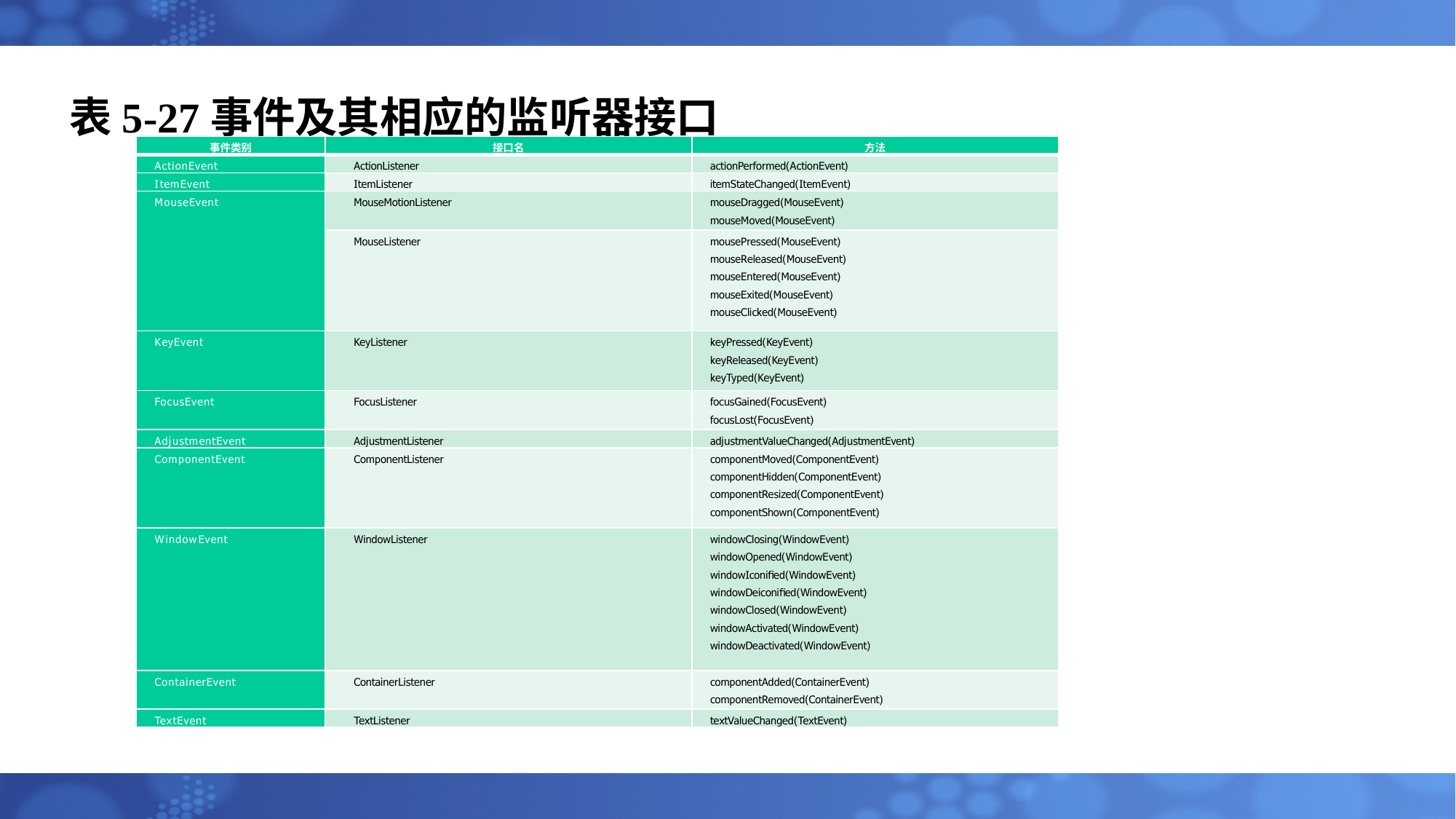

# 表5-27事件及其相应的监听器接口
| 事件类别 | 接口名 | 方法 |
| --- | --- | --- |
| ActionEvent | ActionListener | actionPerformed(ActionEvent) |
| ItemEvent | ItemListener | itemStateChanged(ItemEvent) |
| MouseEvent | MouseMotionListener | mouseDragged(MouseEvent) 　mouseMoved(MouseEvent) |
|  | MouseListener | mousePressed(MouseEvent) 　mouseReleased(MouseEvent) 　mouseEntered(MouseEvent) 　mouseExited(MouseEvent) 　mouseClicked(MouseEvent) |
| KeyEvent | KeyListener | keyPressed(KeyEvent) 　keyReleased(KeyEvent) 　keyTyped(KeyEvent) |
| FocusEvent | FocusListener | focusGained(FocusEvent) 　focusLost(FocusEvent) |
| AdjustmentEvent | AdjustmentListener | adjustmentValueChanged(AdjustmentEvent) |
| ComponentEvent | ComponentListener | componentMoved(ComponentEvent) 　componentHidden(ComponentEvent) 　componentResized(ComponentEvent) 　componentShown(ComponentEvent) |
| WindowEvent | WindowListener | windowClosing(WindowEvent) 　windowOpened(WindowEvent) 　windowIconified(WindowEvent) 　windowDeiconified(WindowEvent) 　windowClosed(WindowEvent) 　windowActivated(WindowEvent) 　windowDeactivated(WindowEvent) |
| ContainerEvent | ContainerListener | componentAdded(ContainerEvent) 　componentRemoved(ContainerEvent) |
| TextEvent | TextListener | textValueChanged(TextEvent) |